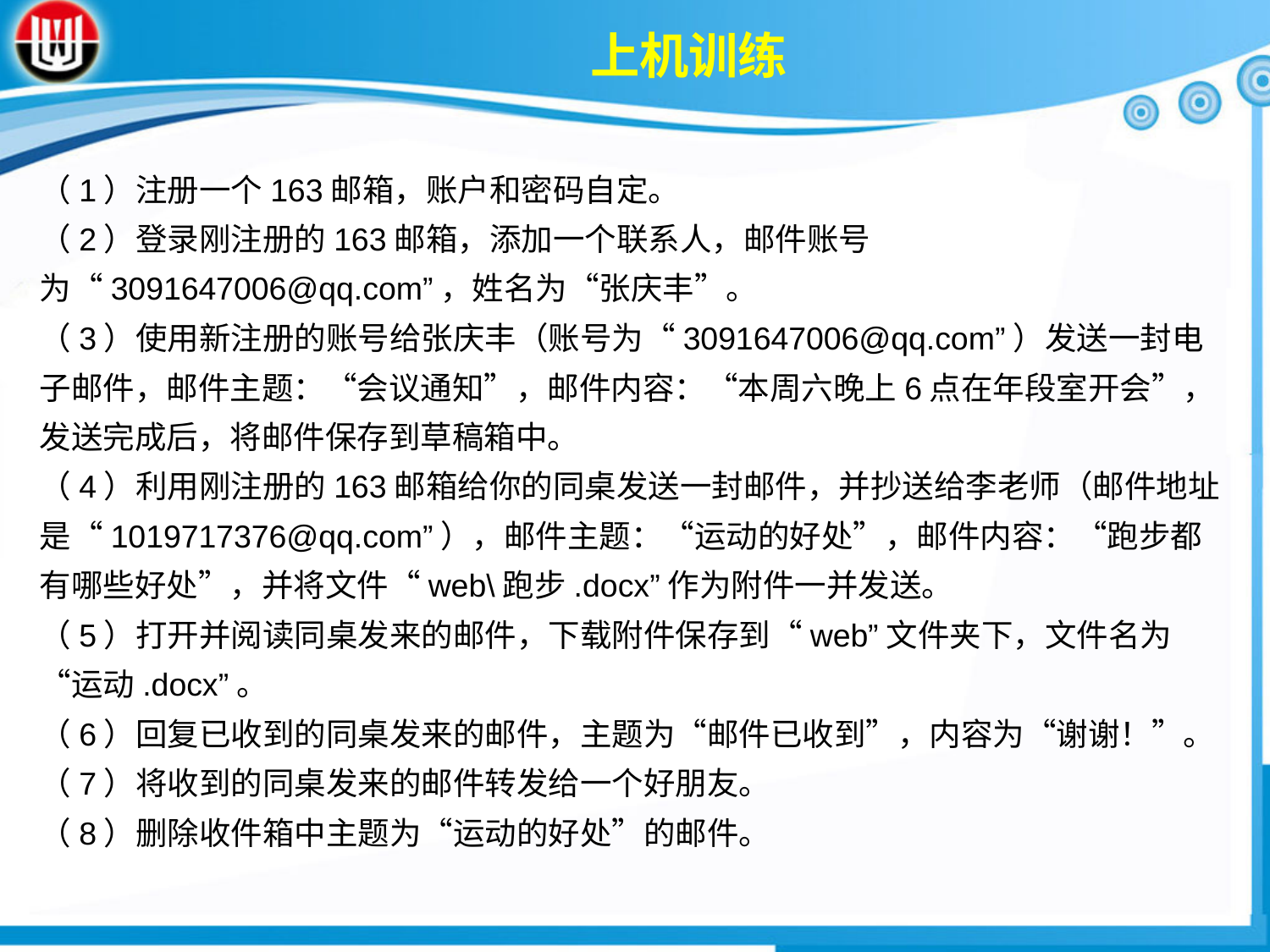

上机训练
（1）注册一个163邮箱，账户和密码自定。
（2）登录刚注册的163邮箱，添加一个联系人，邮件账号为“3091647006@qq.com”，姓名为“张庆丰”。
（3）使用新注册的账号给张庆丰（账号为“3091647006@qq.com”）发送一封电子邮件，邮件主题：“会议通知”，邮件内容：“本周六晚上6点在年段室开会”，发送完成后，将邮件保存到草稿箱中。
（4）利用刚注册的163邮箱给你的同桌发送一封邮件，并抄送给李老师（邮件地址是“1019717376@qq.com”），邮件主题：“运动的好处”，邮件内容：“跑步都有哪些好处”，并将文件“web\跑步.docx”作为附件一并发送。
（5）打开并阅读同桌发来的邮件，下载附件保存到“web”文件夹下，文件名为“运动.docx”。
（6）回复已收到的同桌发来的邮件，主题为“邮件已收到”，内容为“谢谢！”。
（7）将收到的同桌发来的邮件转发给一个好朋友。
（8）删除收件箱中主题为“运动的好处”的邮件。